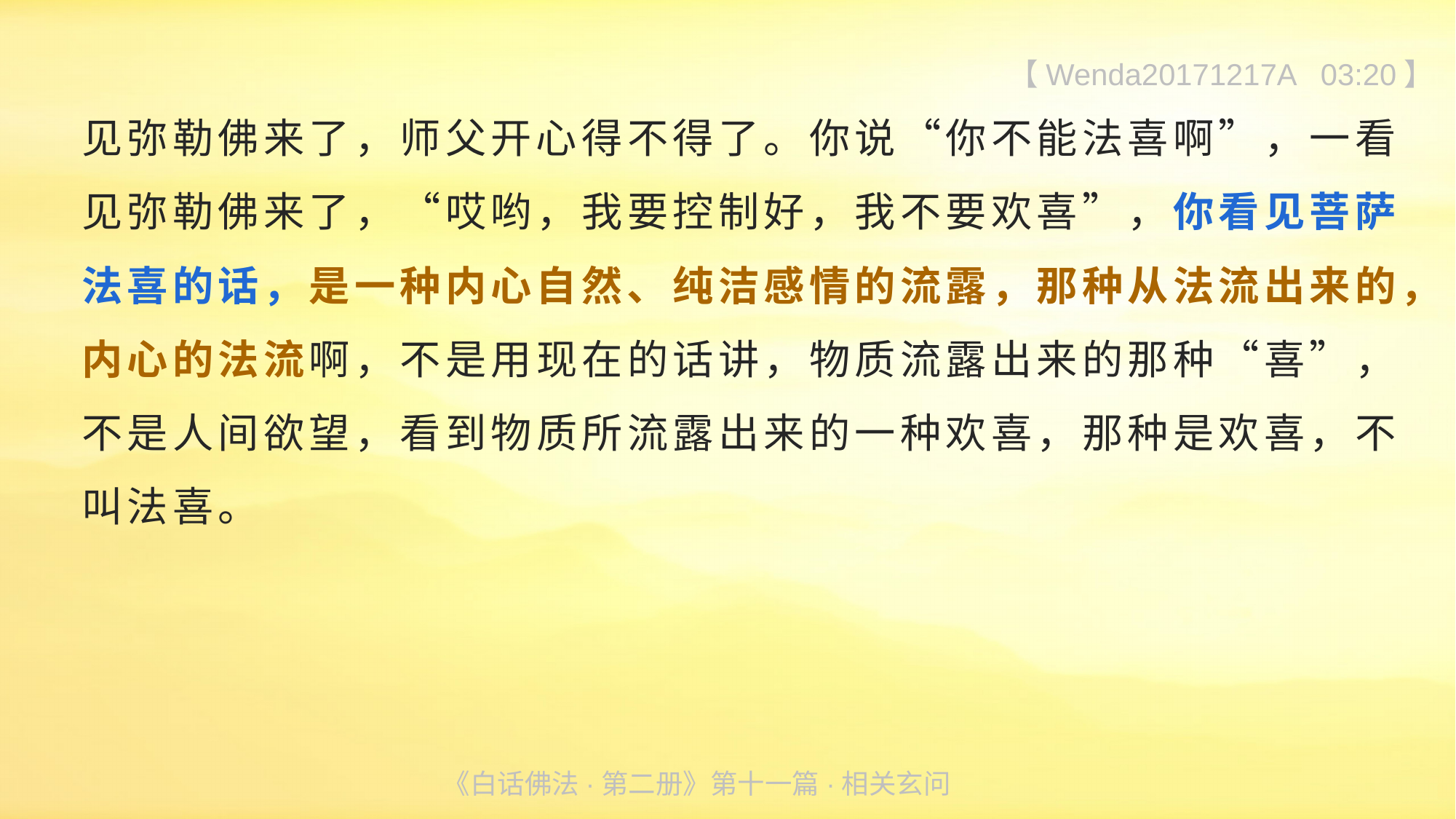

【Wenda20171217A   03:20】
见弥勒佛来了，师父开心得不得了。你说“你不能法喜啊”，一看见弥勒佛来了，“哎哟，我要控制好，我不要欢喜”，你看见菩萨法喜的话，是一种内心自然、纯洁感情的流露，那种从法流出来的，内心的法流啊，不是用现在的话讲，物质流露出来的那种“喜”，不是人间欲望，看到物质所流露出来的一种欢喜，那种是欢喜，不叫法喜。
《白话佛法·第二册》第十一篇·相关玄问